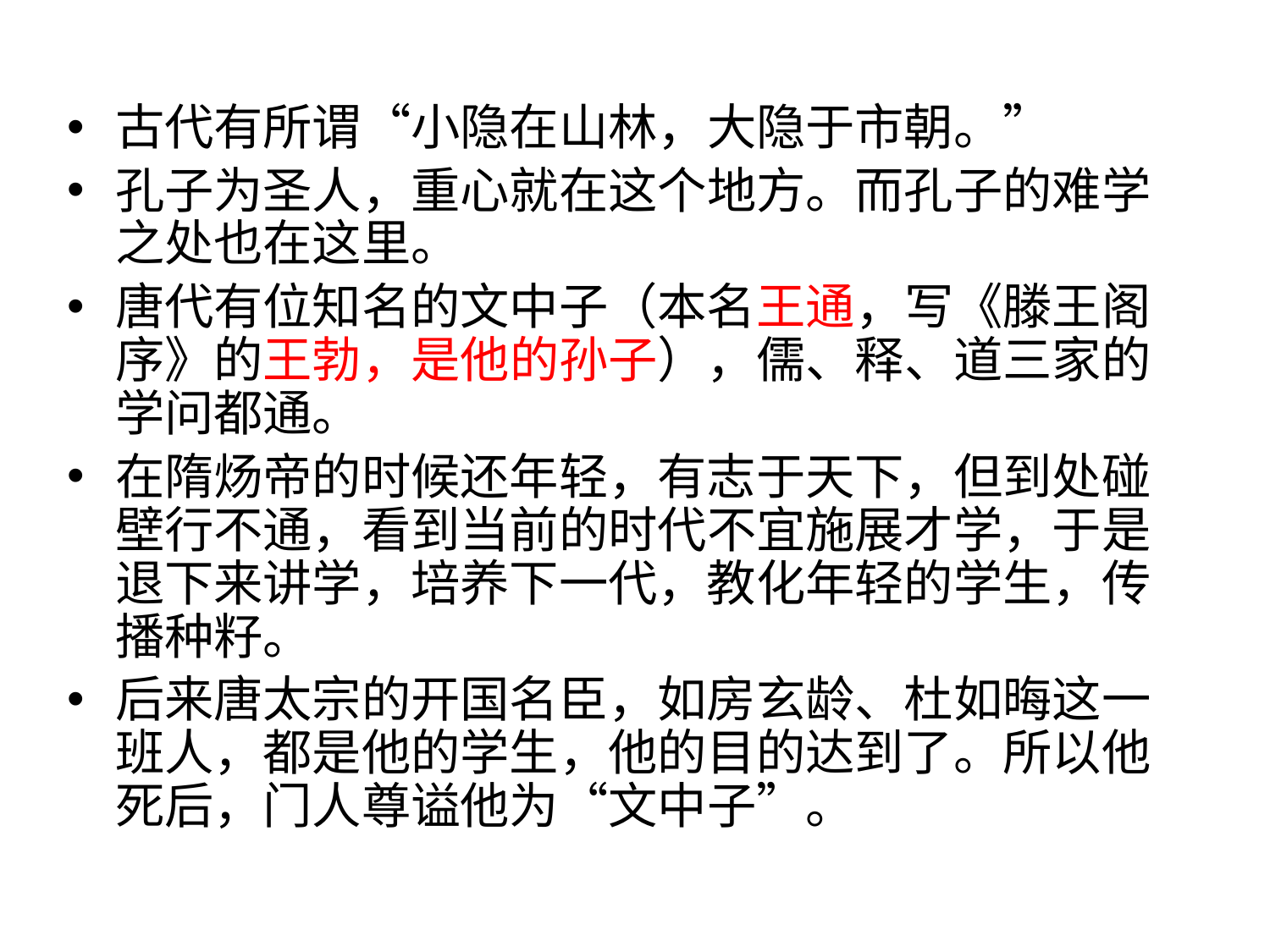

古代有所谓“小隐在山林，大隐于市朝。”
孔子为圣人，重心就在这个地方。而孔子的难学之处也在这里。
唐代有位知名的文中子（本名王通，写《滕王阁序》的王勃，是他的孙子），儒、释、道三家的学问都通。
在隋炀帝的时候还年轻，有志于天下，但到处碰壁行不通，看到当前的时代不宜施展才学，于是退下来讲学，培养下一代，教化年轻的学生，传播种籽。
后来唐太宗的开国名臣，如房玄龄、杜如晦这一班人，都是他的学生，他的目的达到了。所以他死后，门人尊谥他为“文中子”。